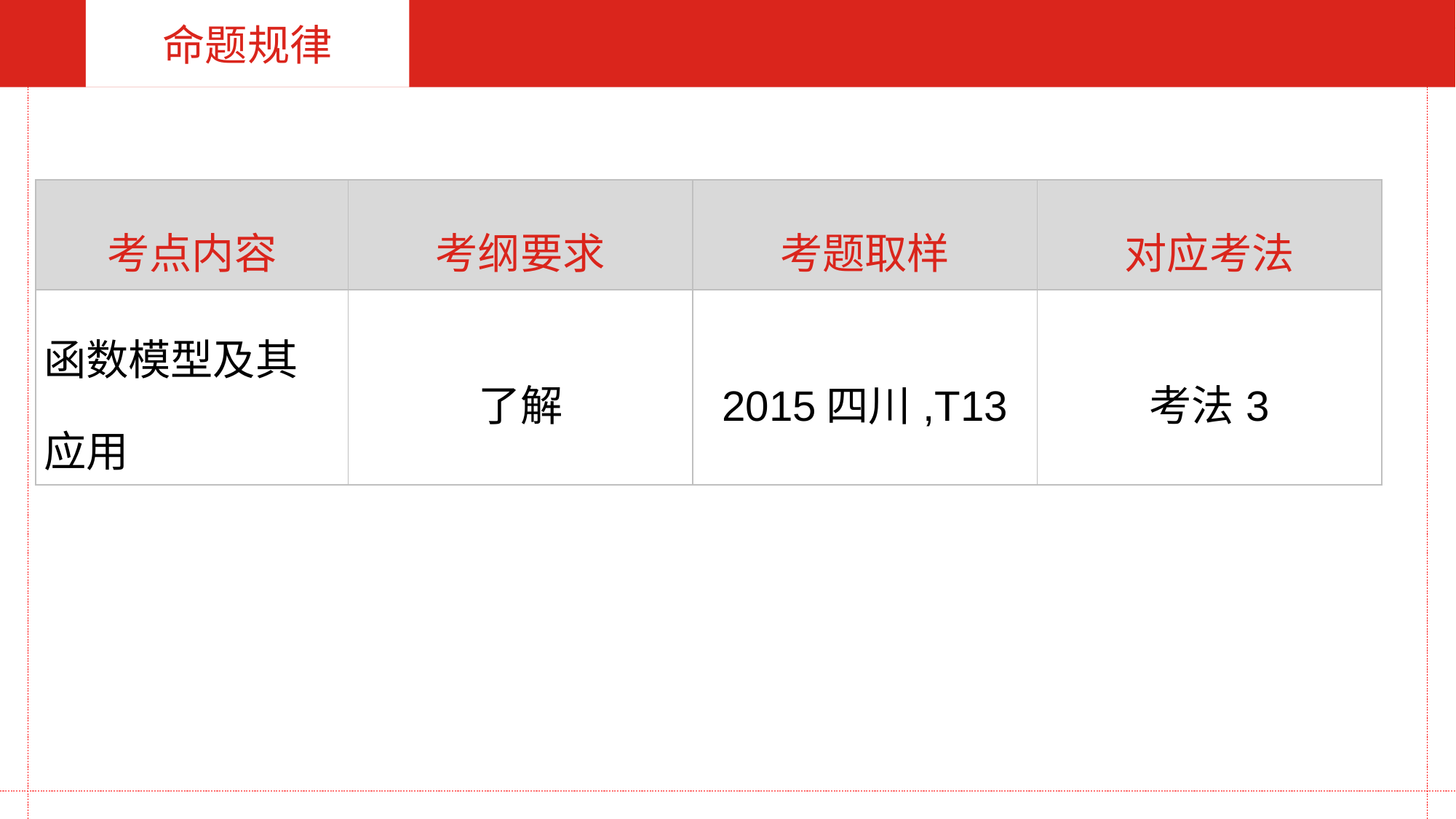

命题规律
| 考点内容 | 考纲要求 | 考题取样 | 对应考法 |
| --- | --- | --- | --- |
| 函数模型及其应用 | 了解 | 2015四川,T13 | 考法3 |